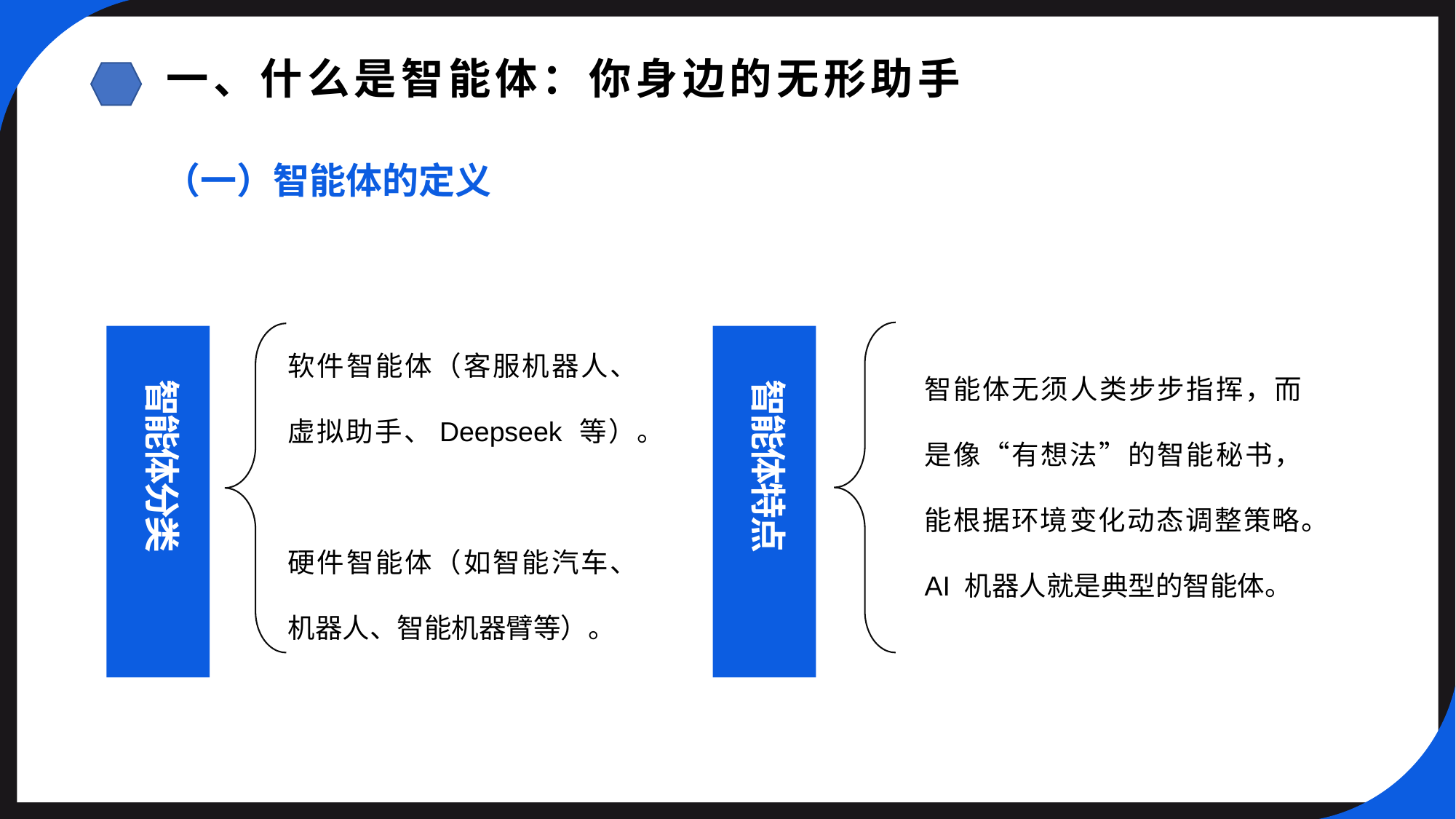

一、什么是智能体：你身边的无形助手
（一）智能体的定义
软件智能体（客服机器人、虚拟助手、Deepseek 等）。

硬件智能体（如智能汽车、机器人、智能机器臂等）。

智能体分类

智能体特点
智能体无须人类步步指挥，而是像“有想法”的智能秘书，能根据环境变化动态调整策略。AI 机器人就是典型的智能体。